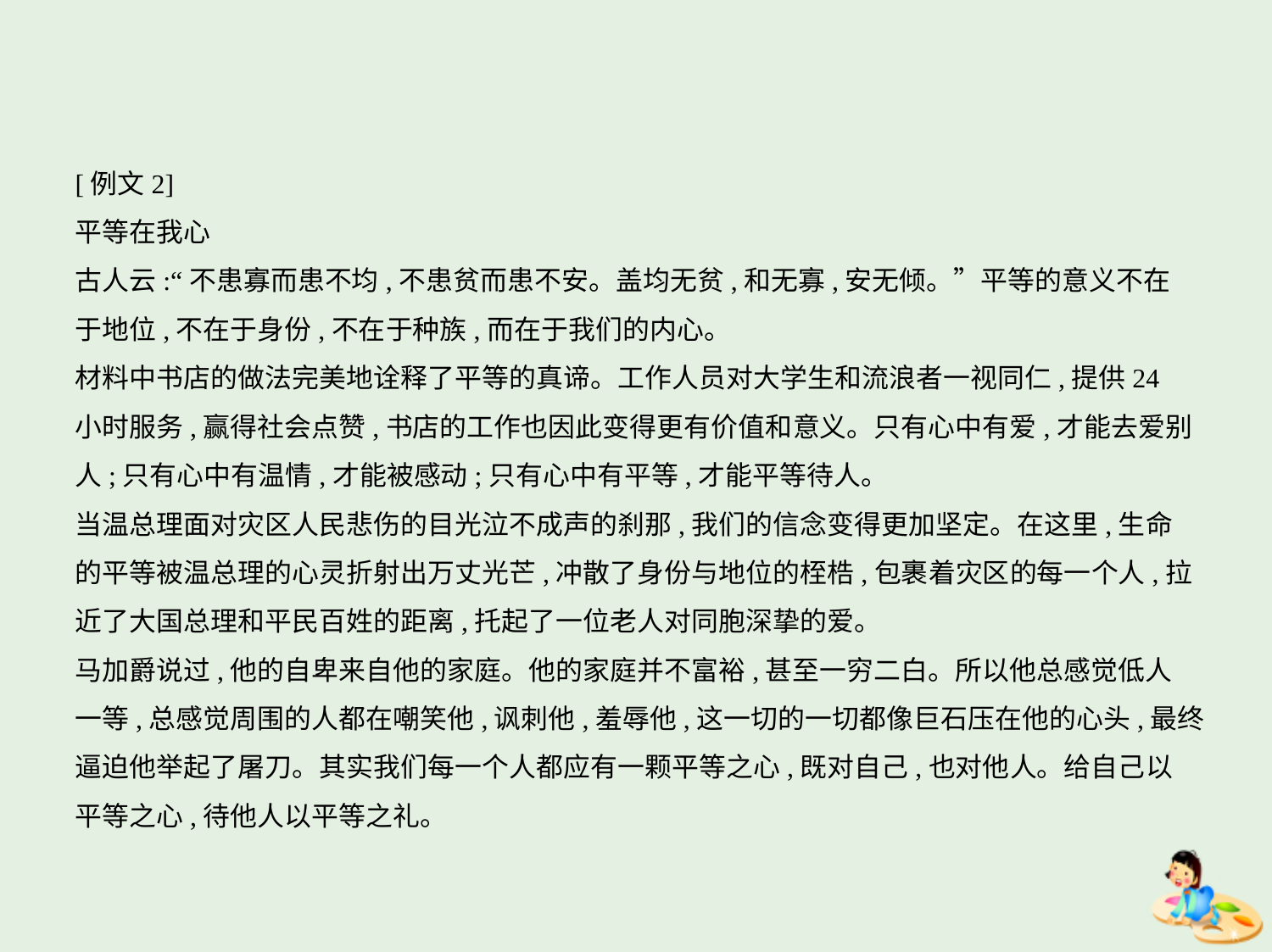

[例文2]
平等在我心
古人云:“不患寡而患不均,不患贫而患不安。盖均无贫,和无寡,安无倾。”平等的意义不在
于地位,不在于身份,不在于种族,而在于我们的内心。
材料中书店的做法完美地诠释了平等的真谛。工作人员对大学生和流浪者一视同仁,提供24
小时服务,赢得社会点赞,书店的工作也因此变得更有价值和意义。只有心中有爱,才能去爱别
人;只有心中有温情,才能被感动;只有心中有平等,才能平等待人。
当温总理面对灾区人民悲伤的目光泣不成声的刹那,我们的信念变得更加坚定。在这里,生命
的平等被温总理的心灵折射出万丈光芒,冲散了身份与地位的桎梏,包裹着灾区的每一个人,拉
近了大国总理和平民百姓的距离,托起了一位老人对同胞深挚的爱。
马加爵说过,他的自卑来自他的家庭。他的家庭并不富裕,甚至一穷二白。所以他总感觉低人
一等,总感觉周围的人都在嘲笑他,讽刺他,羞辱他,这一切的一切都像巨石压在他的心头,最终
逼迫他举起了屠刀。其实我们每一个人都应有一颗平等之心,既对自己,也对他人。给自己以
平等之心,待他人以平等之礼。